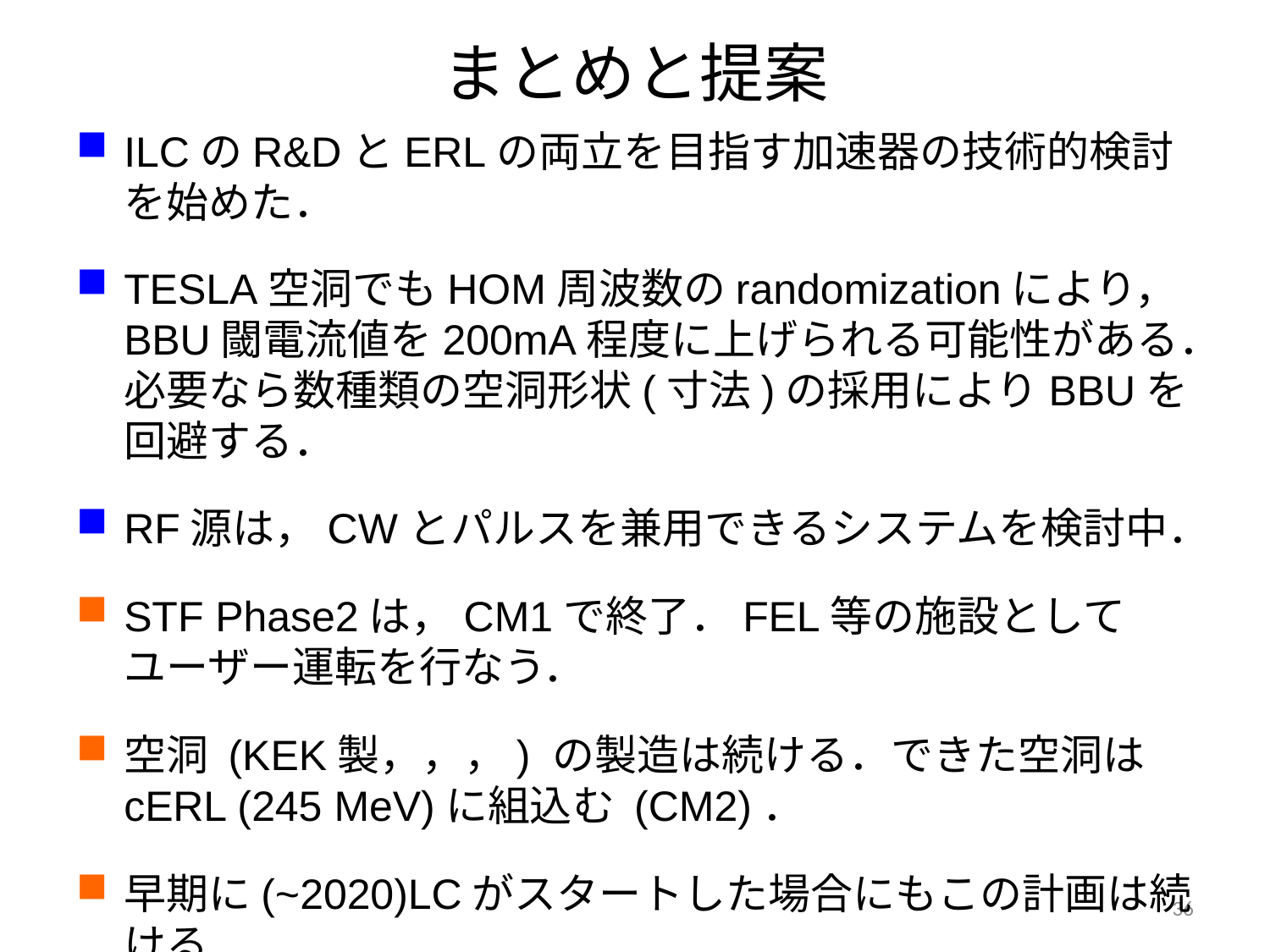

# まとめと提案
ILCのR&DとERLの両立を目指す加速器の技術的検討を始めた．

TESLA空洞でもHOM周波数のrandomizationにより，BBU閾電流値を200mA程度に上げられる可能性がある．必要なら数種類の空洞形状(寸法)の採用によりBBUを回避する．

RF源は，CWとパルスを兼用できるシステムを検討中．

STF Phase2は，CM1で終了．FEL等の施設としてユーザー運転を行なう．

空洞 (KEK製，，，) の製造は続ける．できた空洞は cERL (245 MeV)に組込む (CM2)．

早期に(~2020)LCがスタートした場合にもこの計画は続ける．
36